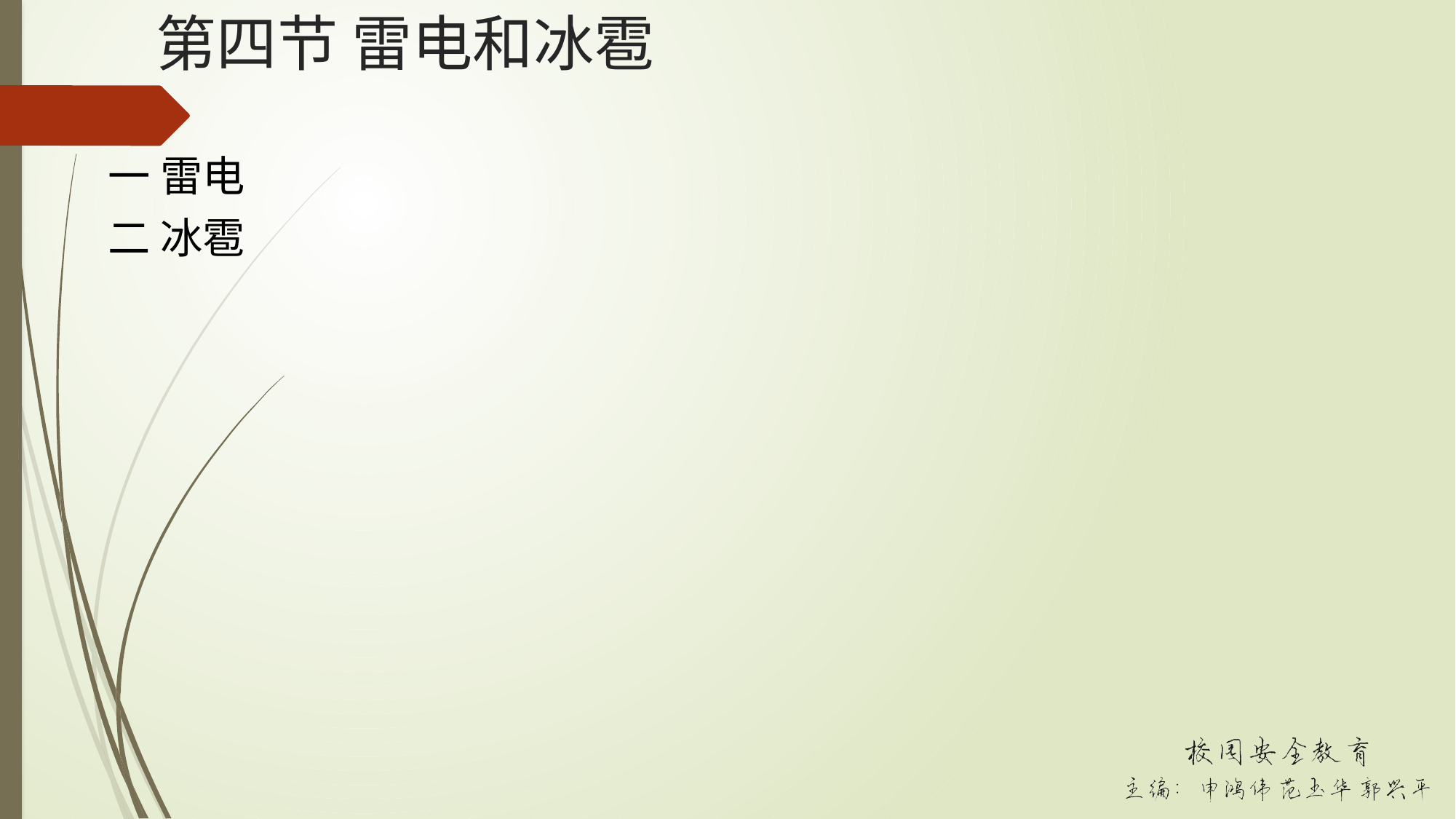

# 第四节 雷电和冰雹
一 雷电
二 冰雹